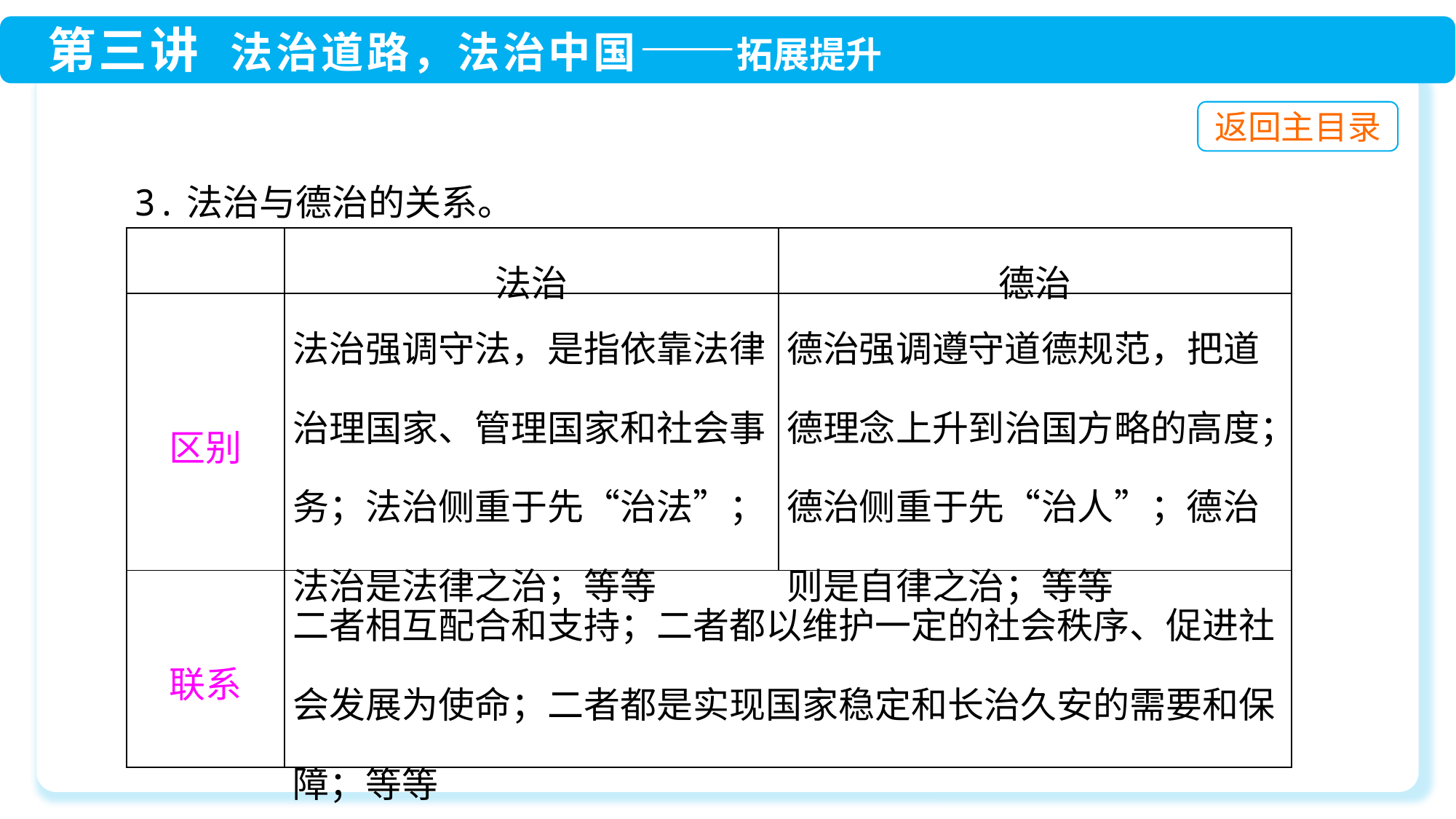

3.法治与德治的关系。
|  | 法治 | 德治 |
| --- | --- | --- |
| 区别 | 法治强调守法，是指依靠法律治理国家、管理国家和社会事务；法治侧重于先“治法”；法治是法律之治；等等 | 德治强调遵守道德规范，把道德理念上升到治国方略的高度；德治侧重于先“治人”；德治则是自律之治；等等 |
| 联系 | 二者相互配合和支持；二者都以维护一定的社会秩序、促进社会发展为使命；二者都是实现国家稳定和长治久安的需要和保障；等等 |  |